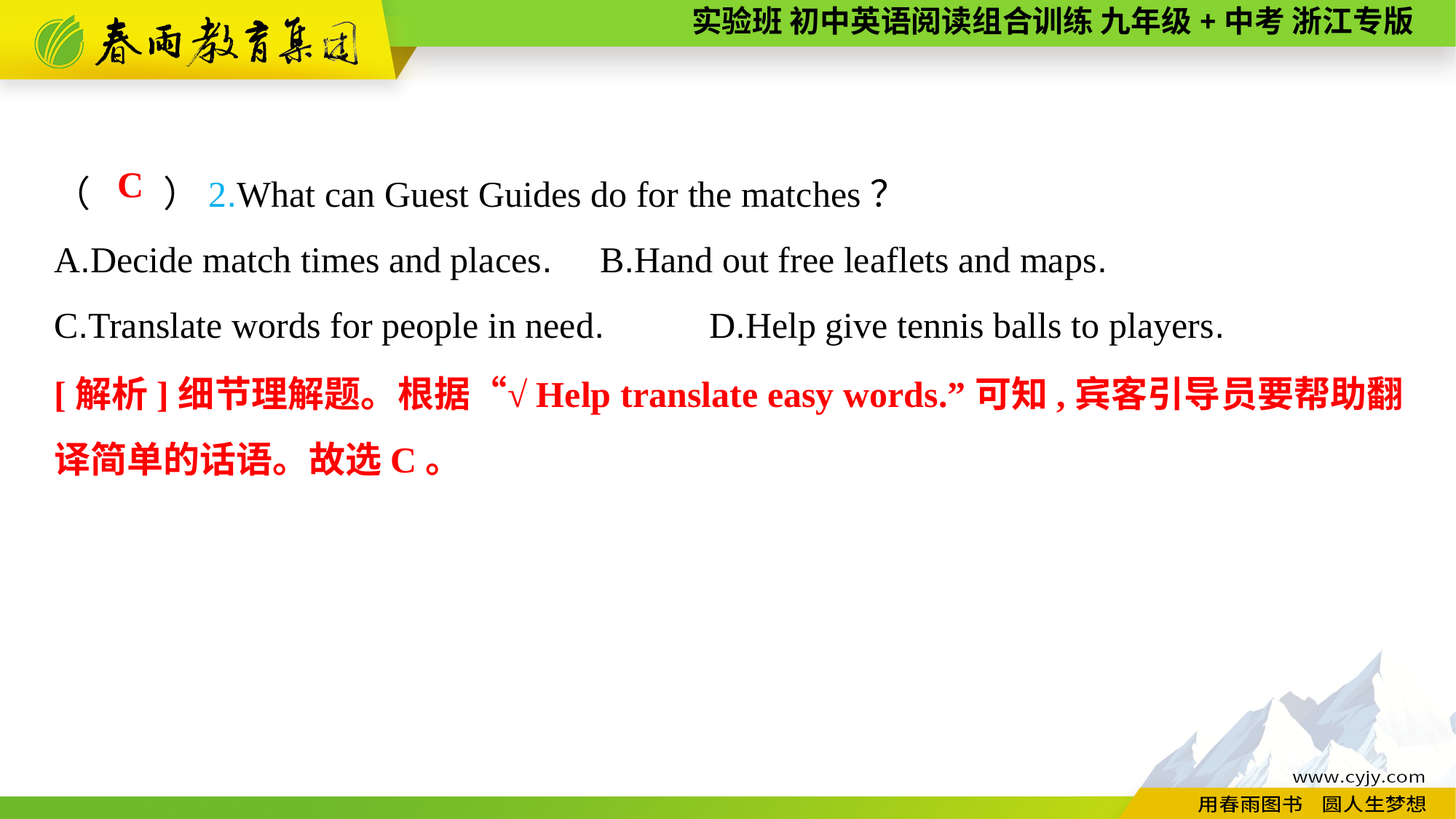

（　　）2.What can Guest Guides do for the matches？
A.Decide match times and places.	B.Hand out free leaflets and maps.
C.Translate words for people in need.	D.Help give tennis balls to players.
C
[解析]细节理解题。根据“√Help translate easy words.”可知,宾客引导员要帮助翻译简单的话语。故选C。